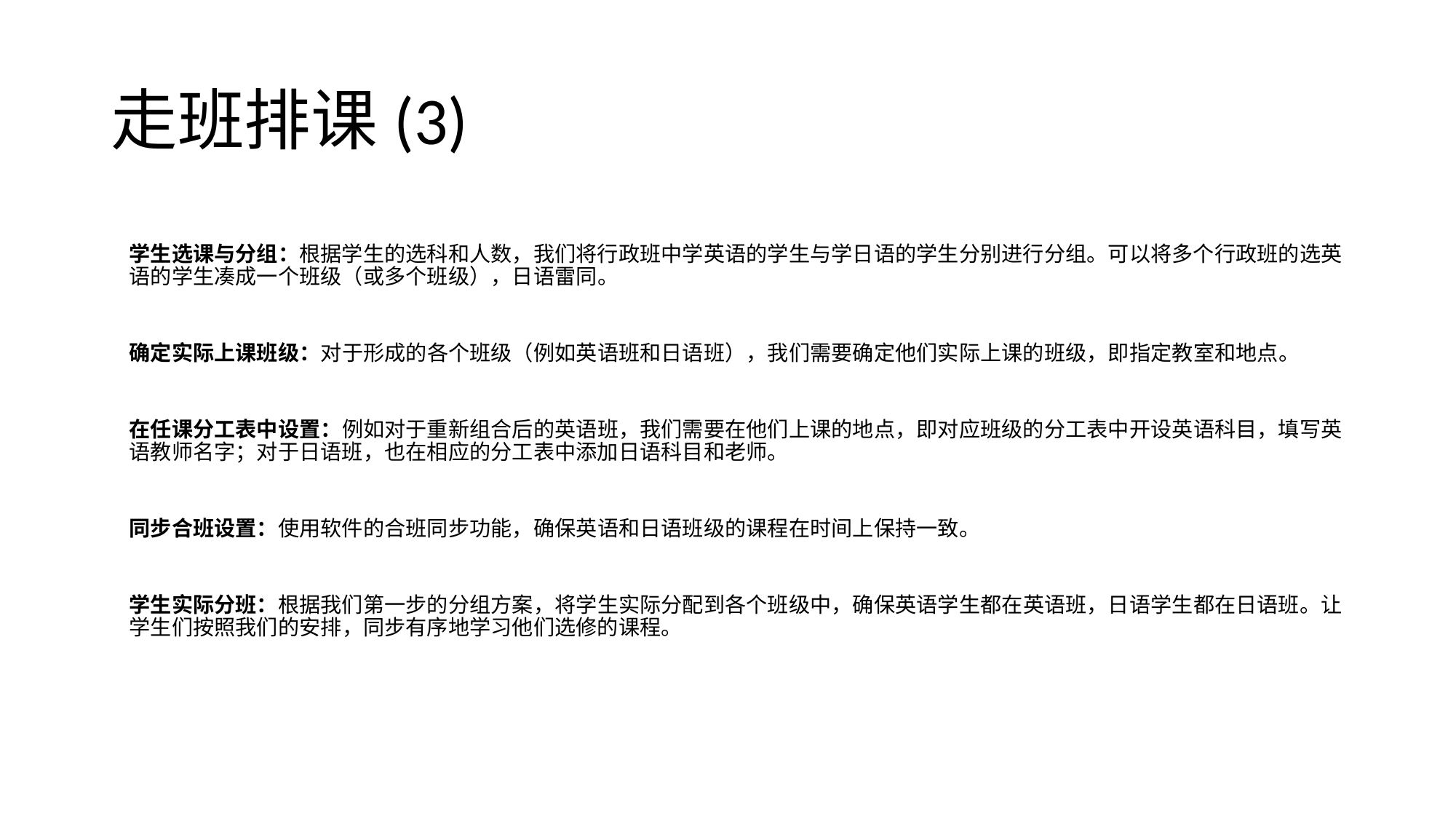

# 走班排课(3)
学生选课与分组：根据学生的选科和人数，我们将行政班中学英语的学生与学日语的学生分别进行分组。可以将多个行政班的选英语的学生凑成一个班级（或多个班级），日语雷同。

确定实际上课班级：对于形成的各个班级（例如英语班和日语班），我们需要确定他们实际上课的班级，即指定教室和地点。

在任课分工表中设置：例如对于重新组合后的英语班，我们需要在他们上课的地点，即对应班级的分工表中开设英语科目，填写英语教师名字；对于日语班，也在相应的分工表中添加日语科目和老师。

同步合班设置：使用软件的合班同步功能，确保英语和日语班级的课程在时间上保持一致。

学生实际分班：根据我们第一步的分组方案，将学生实际分配到各个班级中，确保英语学生都在英语班，日语学生都在日语班。让学生们按照我们的安排，同步有序地学习他们选修的课程。